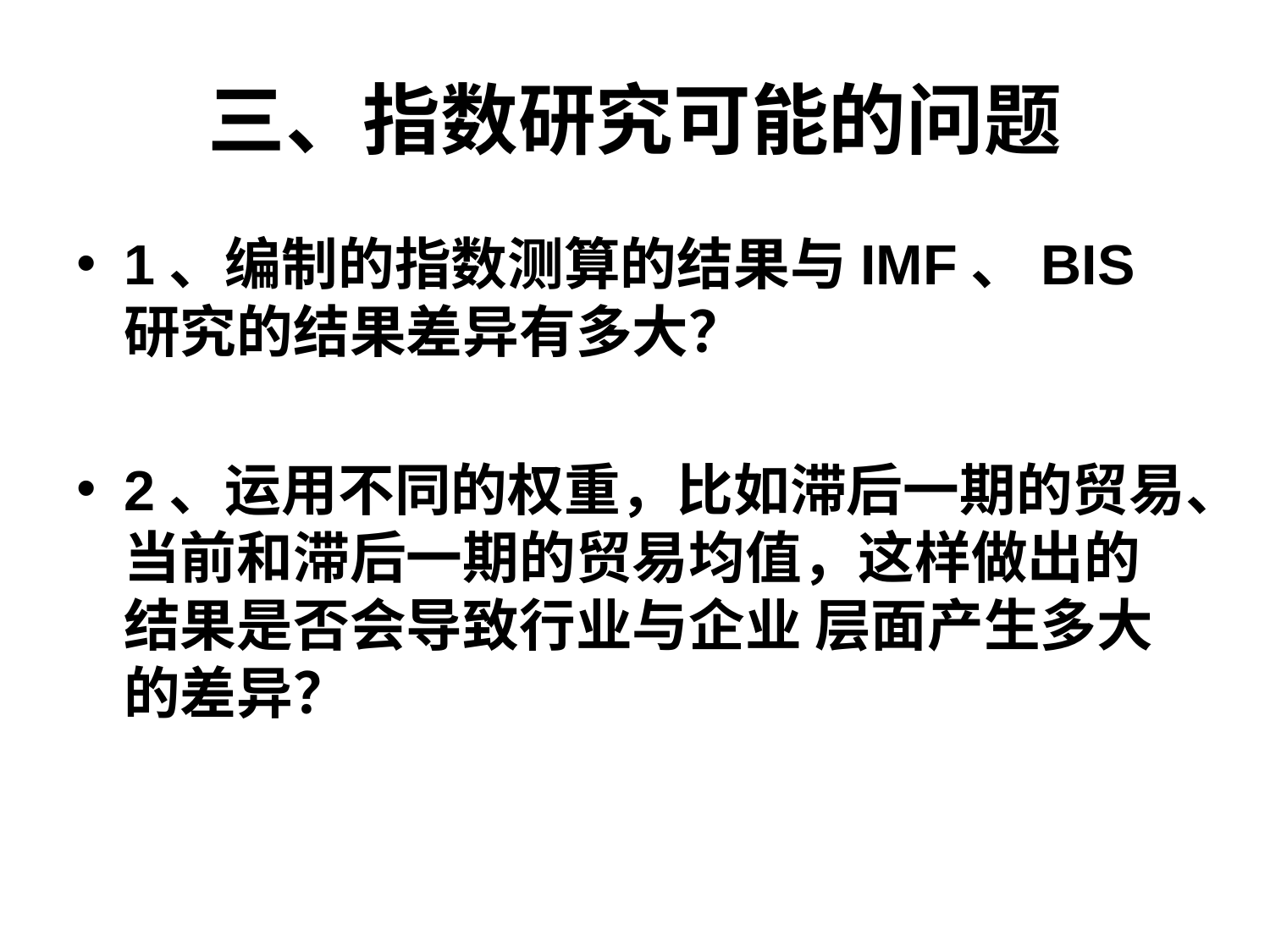

# 三、指数研究可能的问题
1、编制的指数测算的结果与IMF、BIS研究的结果差异有多大？

2、运用不同的权重，比如滞后一期的贸易、当前和滞后一期的贸易均值，这样做出的结果是否会导致行业与企业 层面产生多大的差异？